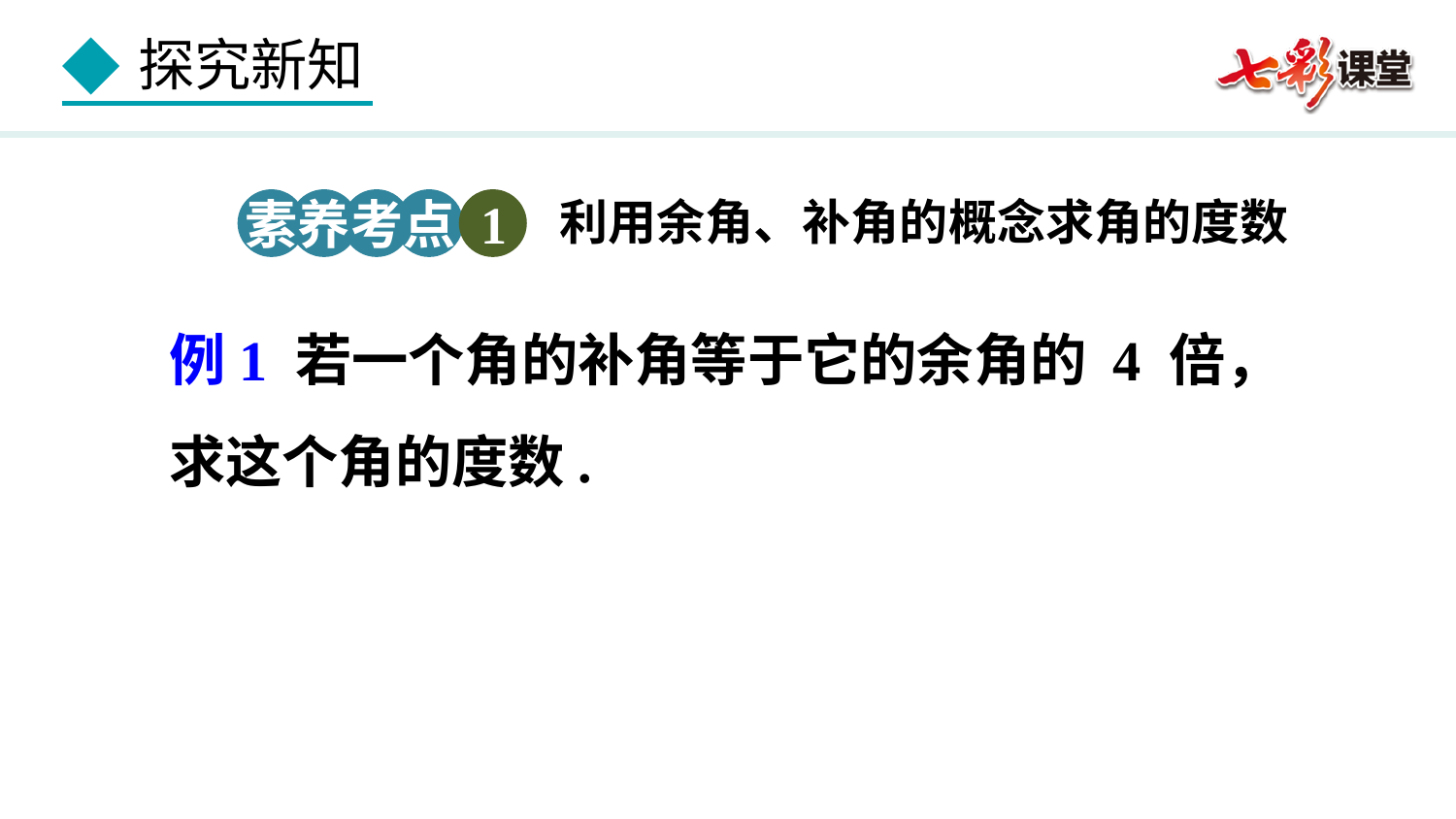

素养考点 1

利用余角、补角的概念求角的度数
例1 若一个角的补角等于它的余角的 4 倍，
求这个角的度数.